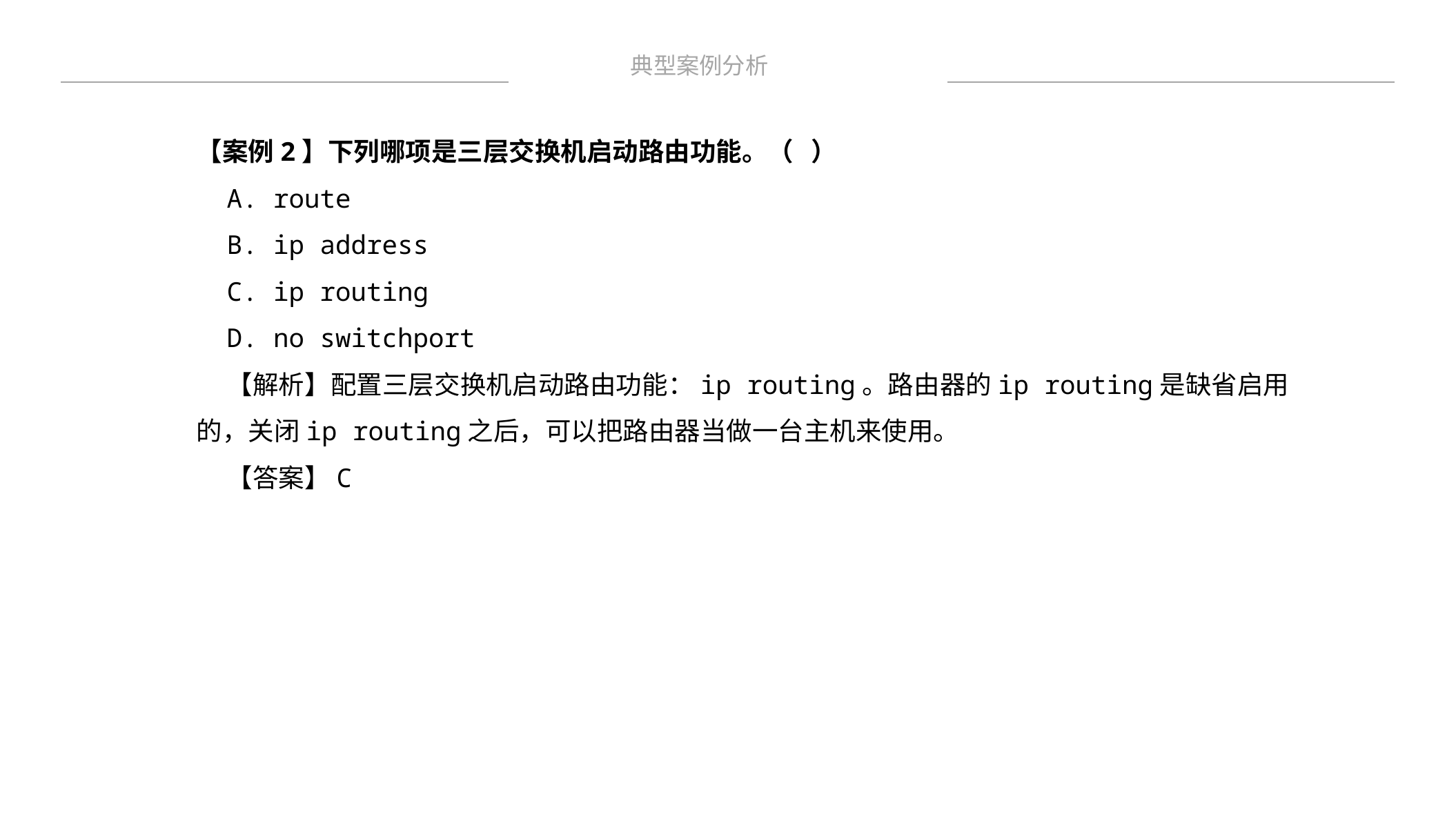

典型案例分析
【案例2】下列哪项是三层交换机启动路由功能。（   ）
A. route
B. ip address
C. ip routing
D. no switchport
【解析】配置三层交换机启动路由功能：ip routing。路由器的ip routing是缺省启用的，关闭ip routing之后，可以把路由器当做一台主机来使用。
【答案】C